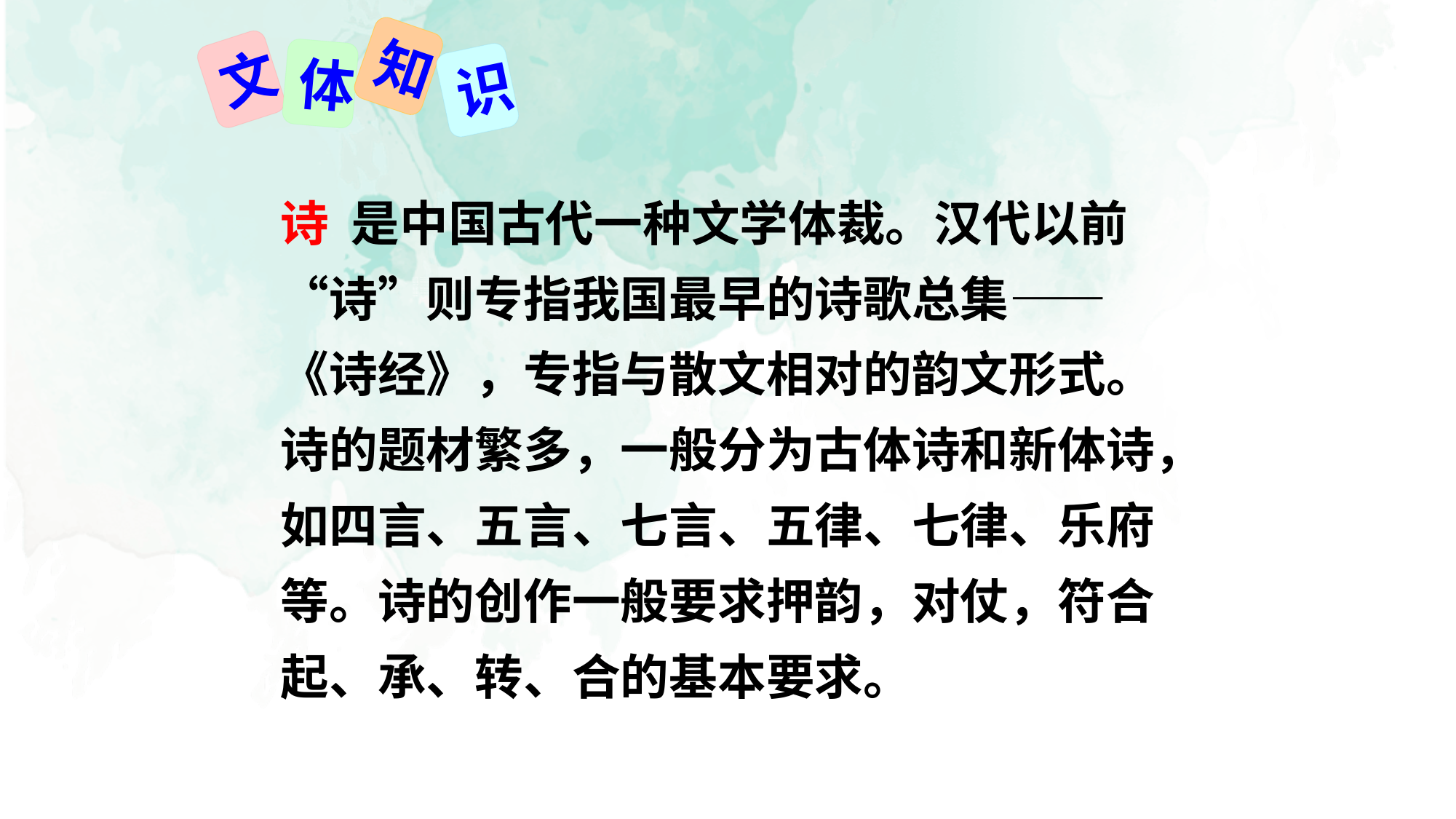

知
文
体
识
诗  是中国古代一种文学体裁。汉代以前“诗”则专指我国最早的诗歌总集——《诗经》，专指与散文相对的韵文形式。诗的题材繁多，一般分为古体诗和新体诗，如四言、五言、七言、五律、七律、乐府等。诗的创作一般要求押韵，对仗，符合起、承、转、合的基本要求。
PPT模板：www.1ppt.com/moban/                  PPT素材：www.1ppt.com/sucai/
PPT背景：www.1ppt.com/beijing/                   PPT图表：www.1ppt.com/tubiao/
PPT下载：www.1ppt.com/xiazai/                     PPT教程： www.1ppt.com/powerpoint/
资料下载：www.1ppt.com/ziliao/                   范文下载：www.1ppt.com/fanwen/
试卷下载：www.1ppt.com/shiti/                     教案下载：www.1ppt.com/jiaoan/
PPT论坛：www.1ppt.cn                                     PPT课件：www.1ppt.com/kejian/
语文课件：www.1ppt.com/kejian/yuwen/    数学课件：www.1ppt.com/kejian/shuxue/
英语课件：www.1ppt.com/kejian/yingyu/    美术课件：www.1ppt.com/kejian/meishu/
科学课件：www.1ppt.com/kejian/kexue/     物理课件：www.1ppt.com/kejian/wuli/
化学课件：www.1ppt.com/kejian/huaxue/  生物课件：www.1ppt.com/kejian/shengwu/
地理课件：www.1ppt.com/kejian/dili/          历史课件：www.1ppt.com/kejian/lishi/